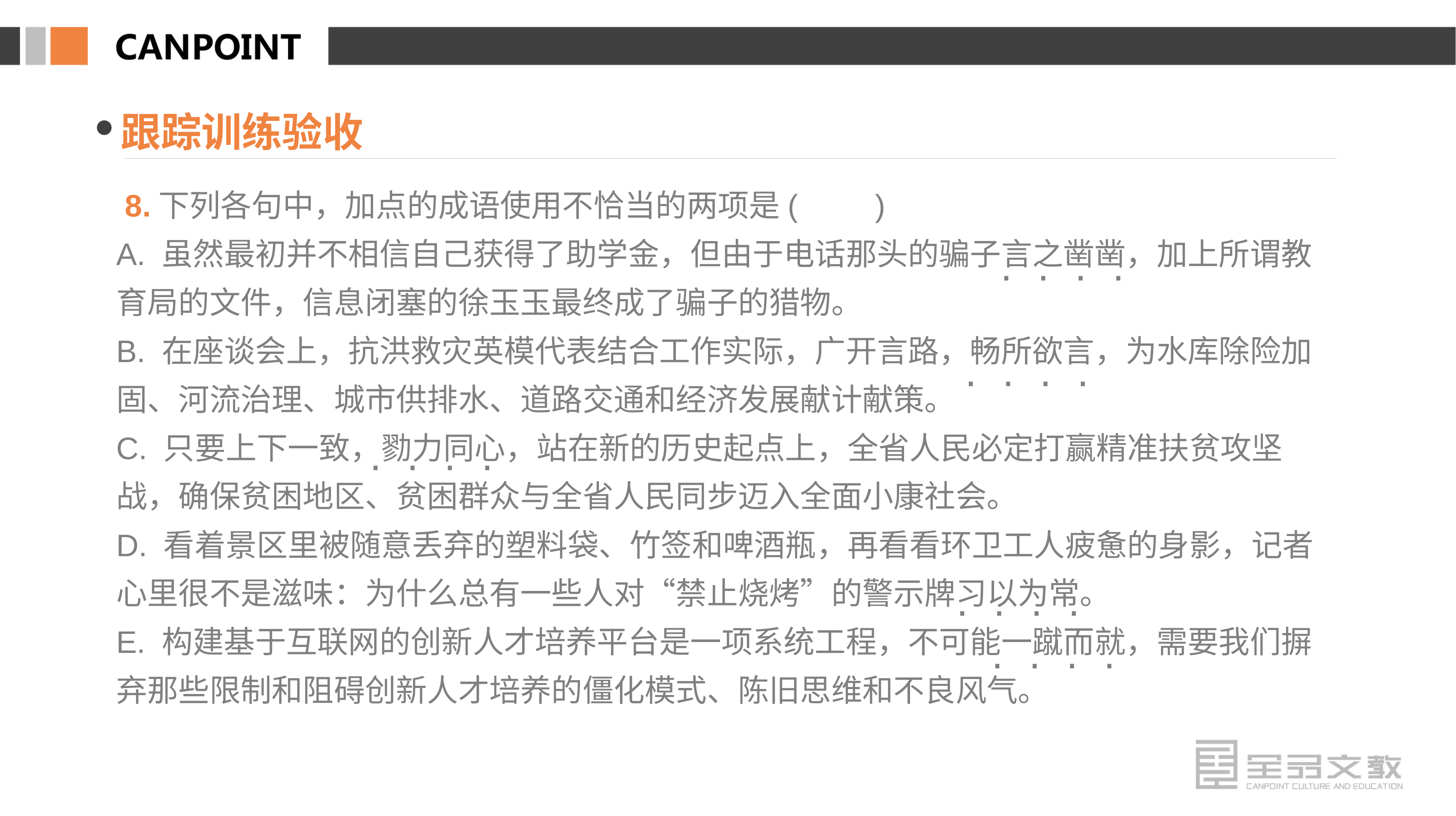

跟踪训练验收

 8.下列各句中，加点的成语使用不恰当的两项是(　　)
A. 虽然最初并不相信自己获得了助学金，但由于电话那头的骗子言之凿凿，加上所谓教育局的文件，信息闭塞的徐玉玉最终成了骗子的猎物。
B. 在座谈会上，抗洪救灾英模代表结合工作实际，广开言路，畅所欲言，为水库除险加固、河流治理、城市供排水、道路交通和经济发展献计献策。
C. 只要上下一致，勠力同心，站在新的历史起点上，全省人民必定打赢精准扶贫攻坚战，确保贫困地区、贫困群众与全省人民同步迈入全面小康社会。
D. 看着景区里被随意丢弃的塑料袋、竹签和啤酒瓶，再看看环卫工人疲惫的身影，记者心里很不是滋味：为什么总有一些人对“禁止烧烤”的警示牌习以为常。
E. 构建基于互联网的创新人才培养平台是一项系统工程，不可能一蹴而就，需要我们摒弃那些限制和阻碍创新人才培养的僵化模式、陈旧思维和不良风气。

·  ·  ·  ·
·  ·  ·  ·
·  ·  ·  ·
·  ·  ·  ·
·  ·  ·  ·